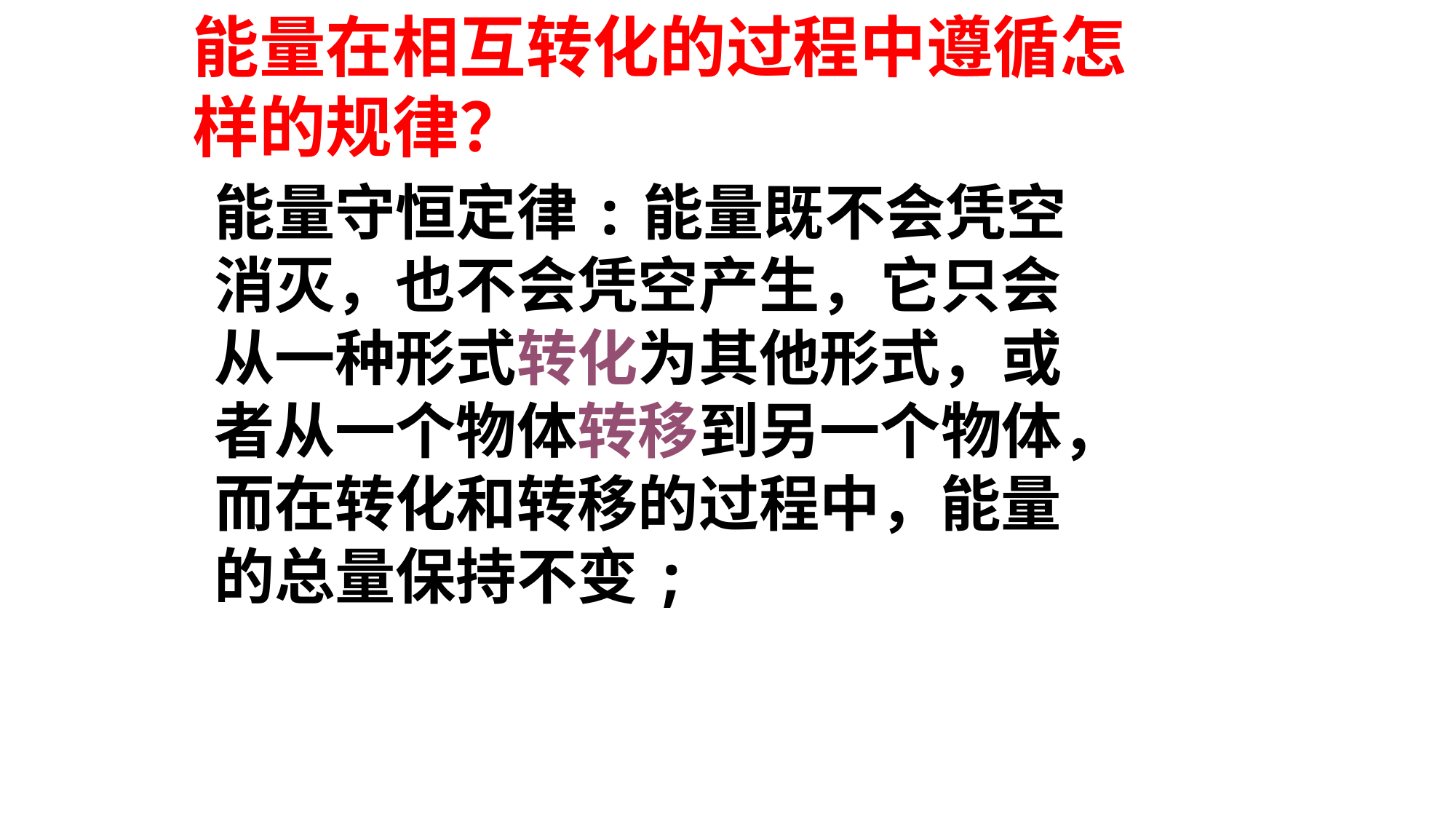

能量在相互转化的过程中遵循怎样的规律？
能量守恒定律:能量既不会凭空消灭，也不会凭空产生，它只会从一种形式转化为其他形式，或者从一个物体转移到另一个物体，而在转化和转移的过程中，能量的总量保持不变;